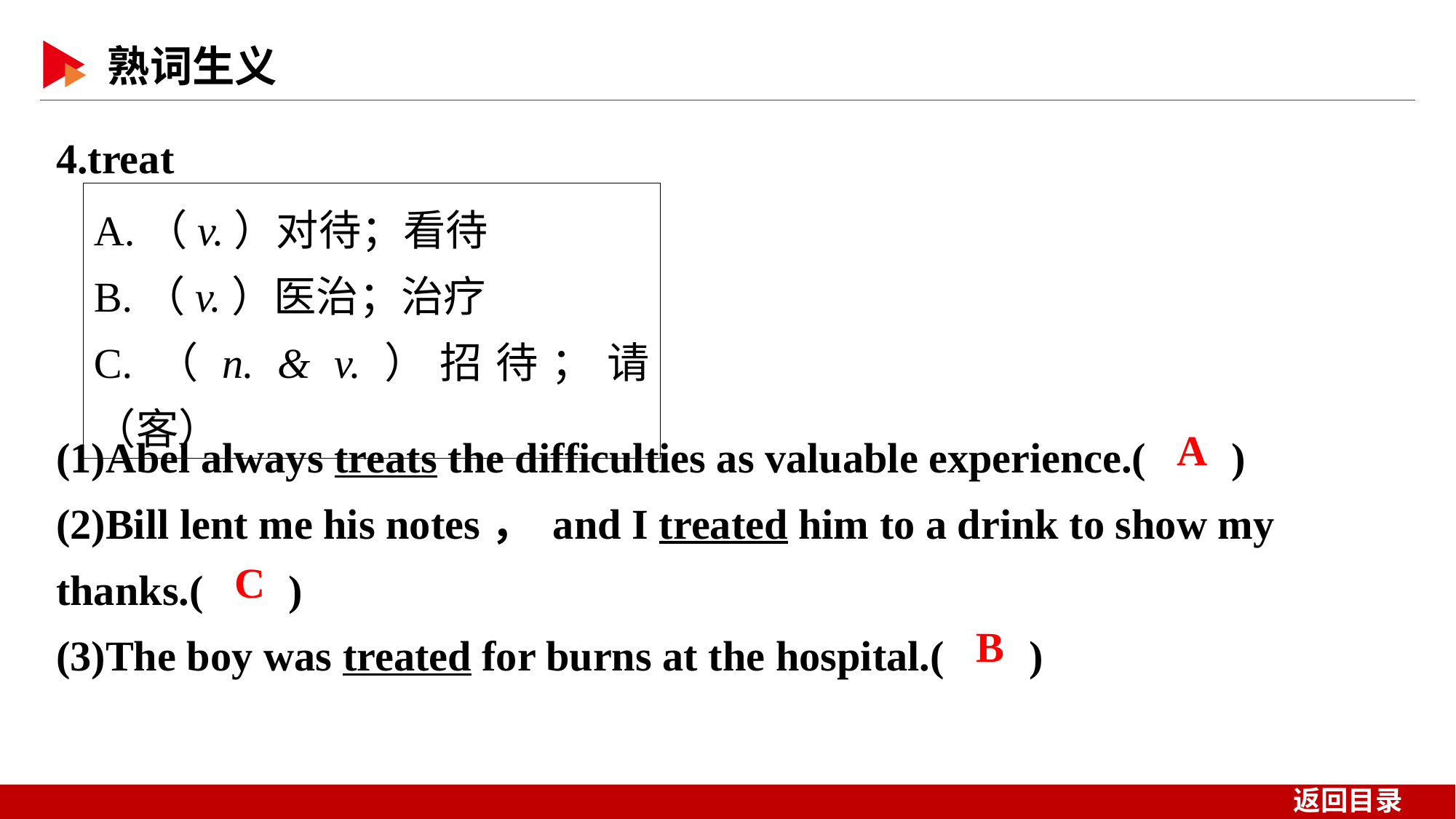

4.treat
A.（v.）对待；看待
B.（v.）医治；治疗
C.（n. & v.）招待；请（客）
(1)Abel always treats the difficulties as valuable experience.(        )
(2)Bill lent me his notes， and I treated him to a drink to show my thanks.(        )
(3)The boy was treated for burns at the hospital.(        )
   A
   C
   B